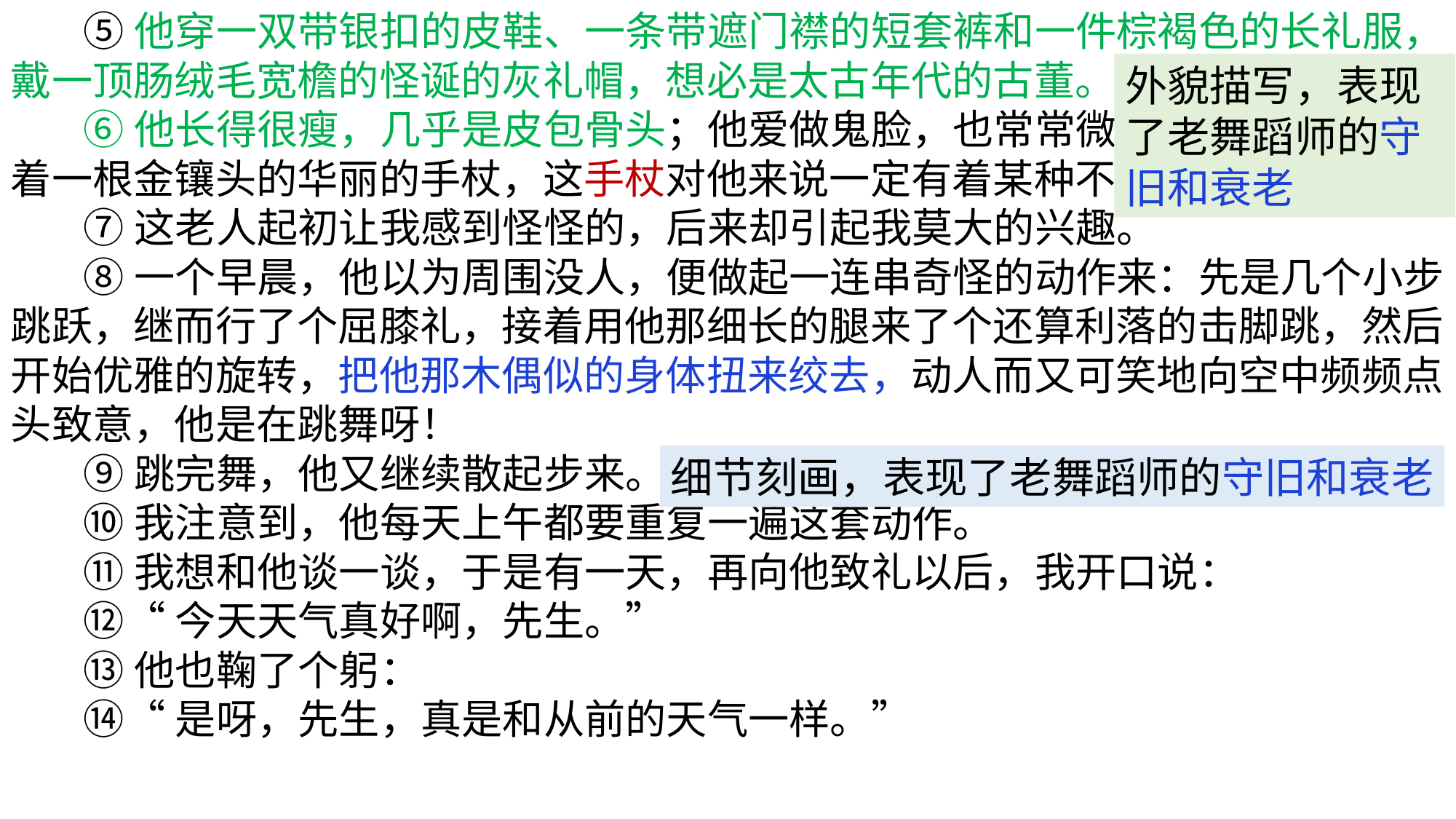

⑤他穿一双带银扣的皮鞋、一条带遮门襟的短套裤和一件棕褐色的长礼服，戴一顶肠绒毛宽檐的怪诞的灰礼帽，想必是太古年代的古董。
        ⑥他长得很瘦，几乎是皮包骨头；他爱做鬼脸，也常常微笑。他手里总是拿着一根金镶头的华丽的手杖，这手杖对他来说一定有着某种不同寻常的纪念意义。
        ⑦这老人起初让我感到怪怪的，后来却引起我莫大的兴趣。
        ⑧一个早晨，他以为周围没人，便做起一连串奇怪的动作来：先是几个小步跳跃，继而行了个屈膝礼，接着用他那细长的腿来了个还算利落的击脚跳，然后开始优雅的旋转，把他那木偶似的身体扭来绞去，动人而又可笑地向空中频频点头致意，他是在跳舞呀！
        ⑨跳完舞，他又继续散起步来。
        ⑩我注意到，他每天上午都要重复一遍这套动作。
        ⑪我想和他谈一谈，于是有一天，再向他致礼以后，我开口说：
        ⑫“今天天气真好啊，先生。”
        ⑬他也鞠了个躬：
        ⑭“是呀，先生，真是和从前的天气一样。”
外貌描写，表现了老舞蹈师的守旧和衰老
细节刻画，表现了老舞蹈师的守旧和衰老